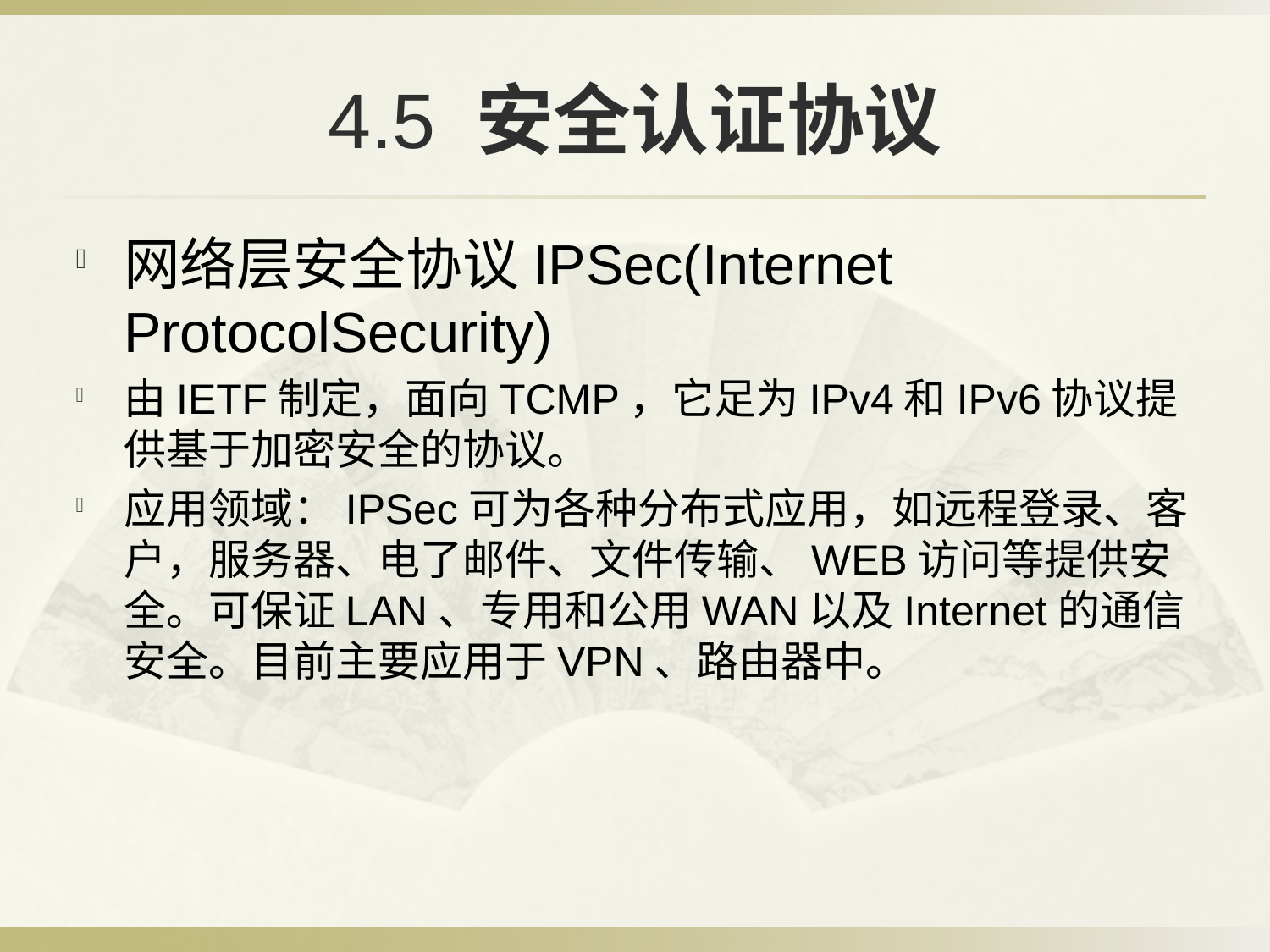

# 4.5 安全认证协议
网络层安全协议IPSec(Internet ProtocolSecurity)
由IETF制定，面向TCMP，它足为IPv4和IPv6协议提供基于加密安全的协议。
应用领域：IPSec可为各种分布式应用，如远程登录、客户，服务器、电了邮件、文件传输、WEB访问等提供安全。可保证LAN、专用和公用WAN以及Internet的通信安全。目前主要应用于VPN、路由器中。